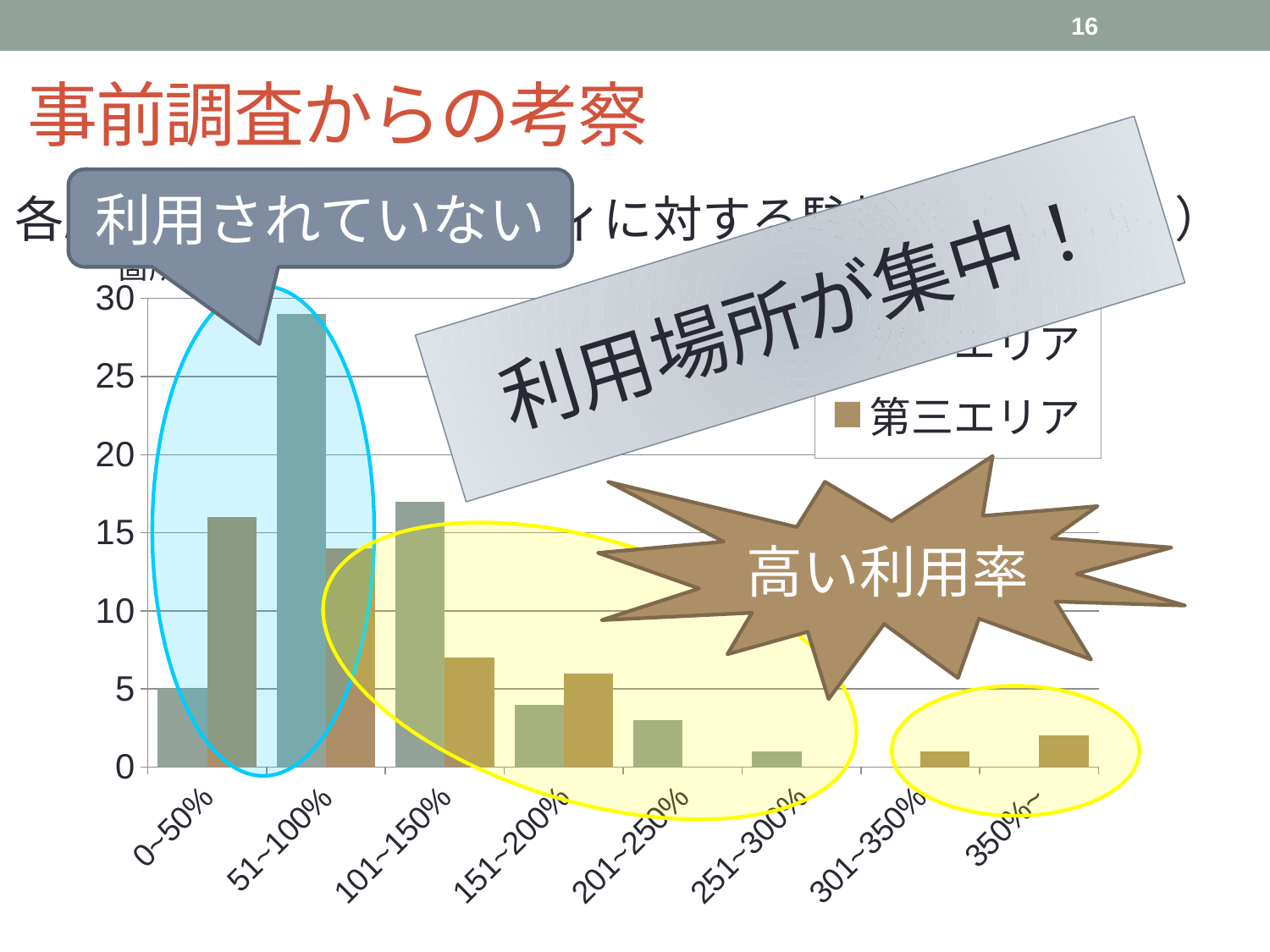

16
# 事前調査からの考察
利用されていない
各駐輪場の、キャパシティに対する駐輪率（12:15~）

利用場所が集中！
箇所

### Chart

| Category | 第一エリア | 第三エリア |
|---|---|---|
| 0~50% | 5.0 | 16.0 |
| 51~100% | 29.0 | 14.0 |
| 101~150% | 17.0 | 7.0 |
| 151~200% | 4.0 | 6.0 |
| 201~250% | 3.0 | 0.0 |
| 251~300% | 1.0 | 0.0 |
| 301~350% | 0.0 | 1.0 |
| 350%~ | 0.0 | 2.0 |
高い利用率